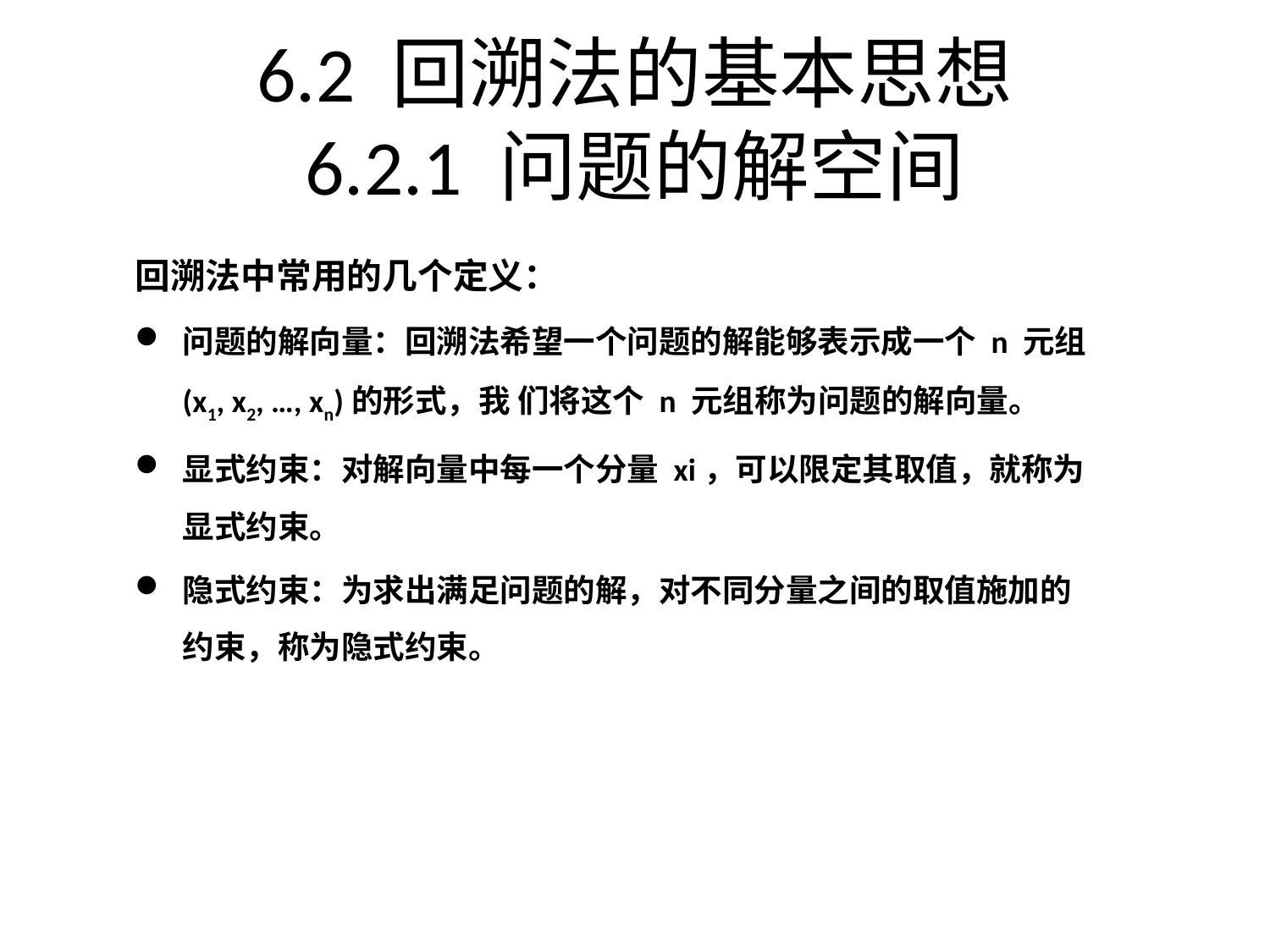

# 6.2 回溯法的基本思想 6.2.1 问题的解空间
回溯法中常用的几个定义：
问题的解向量：回溯法希望一个问题的解能够表示成一个 n 元组(x1, x2, …, xn)的形式，我 们将这个 n 元组称为问题的解向量。
显式约束：对解向量中每一个分量 xi，可以限定其取值，就称为显式约束。
隐式约束：为求出满足问题的解，对不同分量之间的取值施加的约束，称为隐式约束。